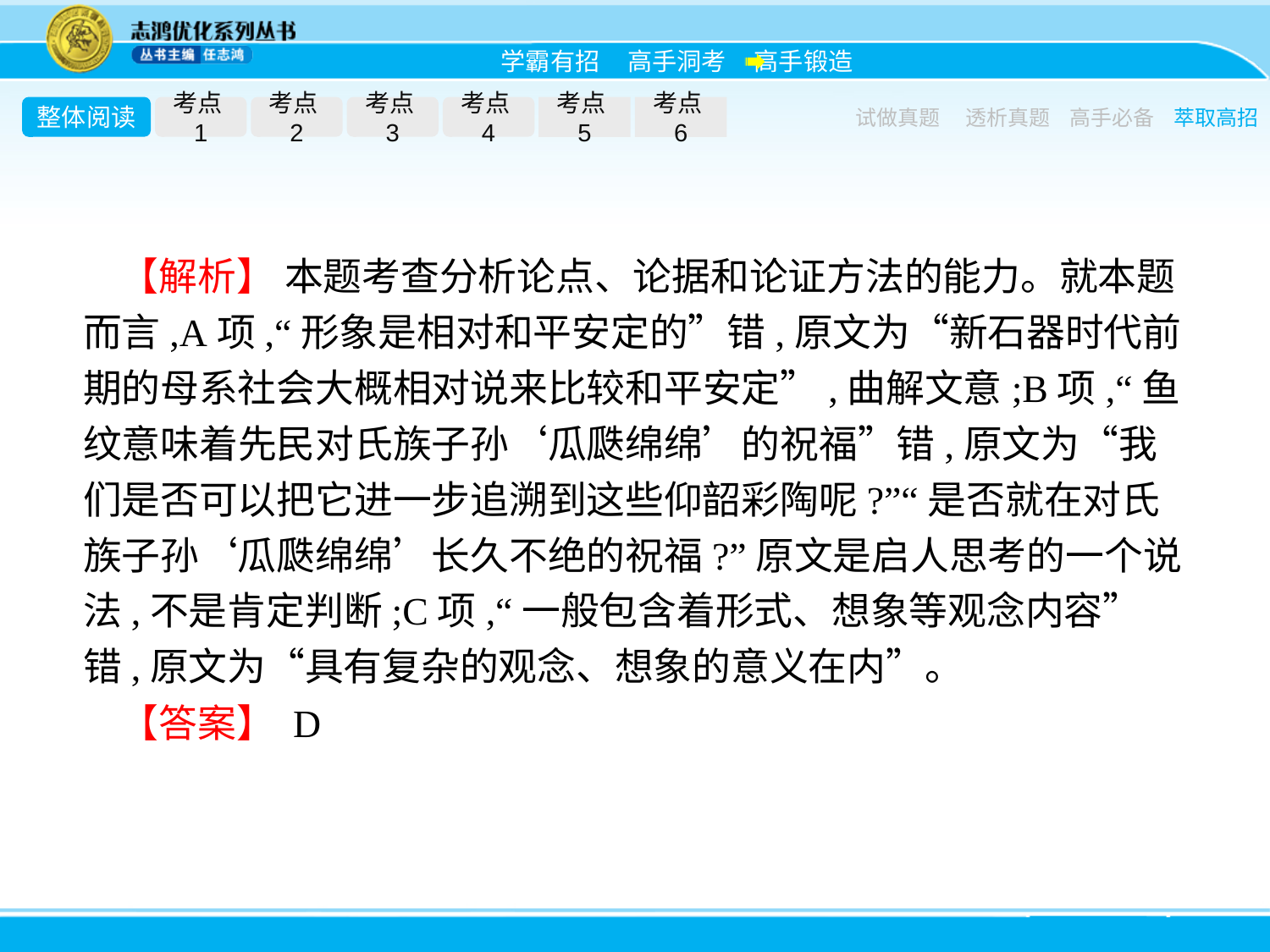

整体阅读
考点1
考点2
考点3
考点4
考点5
考点6
试做真题
透析真题
高手必备
萃取高招
【解析】 本题考查分析论点、论据和论证方法的能力。就本题而言,A项,“形象是相对和平安定的”错,原文为“新石器时代前期的母系社会大概相对说来比较和平安定”,曲解文意;B项,“鱼纹意味着先民对氏族子孙‘瓜瓞绵绵’的祝福”错,原文为“我们是否可以把它进一步追溯到这些仰韶彩陶呢?”“是否就在对氏族子孙‘瓜瓞绵绵’长久不绝的祝福?”原文是启人思考的一个说法,不是肯定判断;C项,“一般包含着形式、想象等观念内容”错,原文为“具有复杂的观念、想象的意义在内”。
【答案】 D